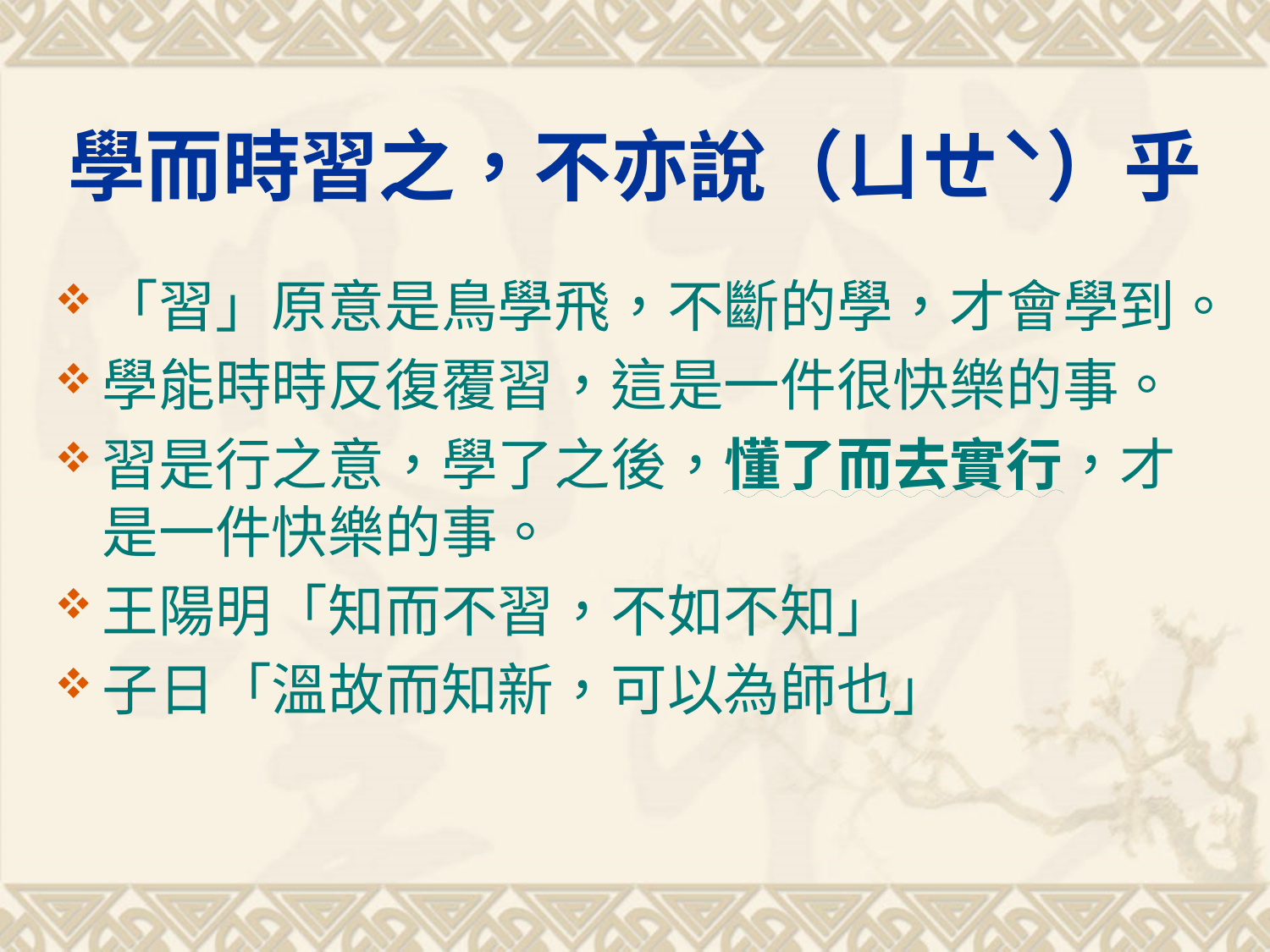

# 學而時習之，不亦說（ㄩㄝˋ）乎
「習」原意是鳥學飛，不斷的學，才會學到。
學能時時反復覆習，這是一件很快樂的事。
習是行之意，學了之後，懂了而去實行，才是一件快樂的事。
王陽明「知而不習，不如不知」
子日「溫故而知新，可以為師也」